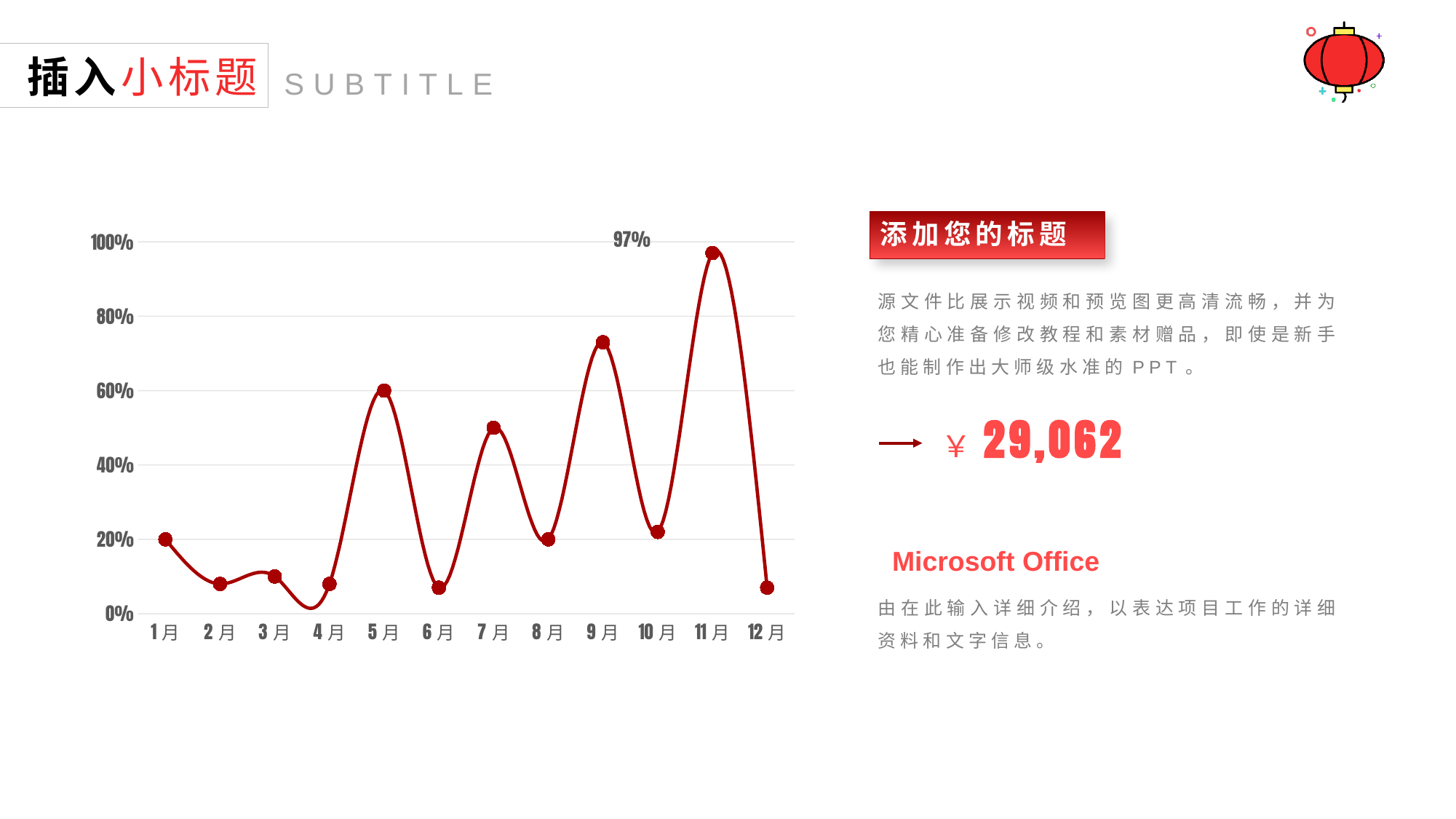

插入小标题
SUBTITLE

### Chart

| Category | 系列 2 |
|---|---|
| 1月 | 0.2 |
| 2月 | 0.08 |
| 3月 | 0.1 |
| 4月 | 0.08 |
| 5月 | 0.6 |
| 6月 | 0.07 |
| 7月 | 0.5 |
| 8月 | 0.2 |
| 9月 | 0.73 |
| 10月 | 0.22 |
| 11月 | 0.97 |
| 12月 | 0.07 |
添加您的标题
源文件比展示视频和预览图更高清流畅，并为您精心准备修改教程和素材赠品，即使是新手也能制作出大师级水准的PPT。
￥29,062
Microsoft Office
由在此输入详细介绍，以表达项目工作的详细资料和文字信息。